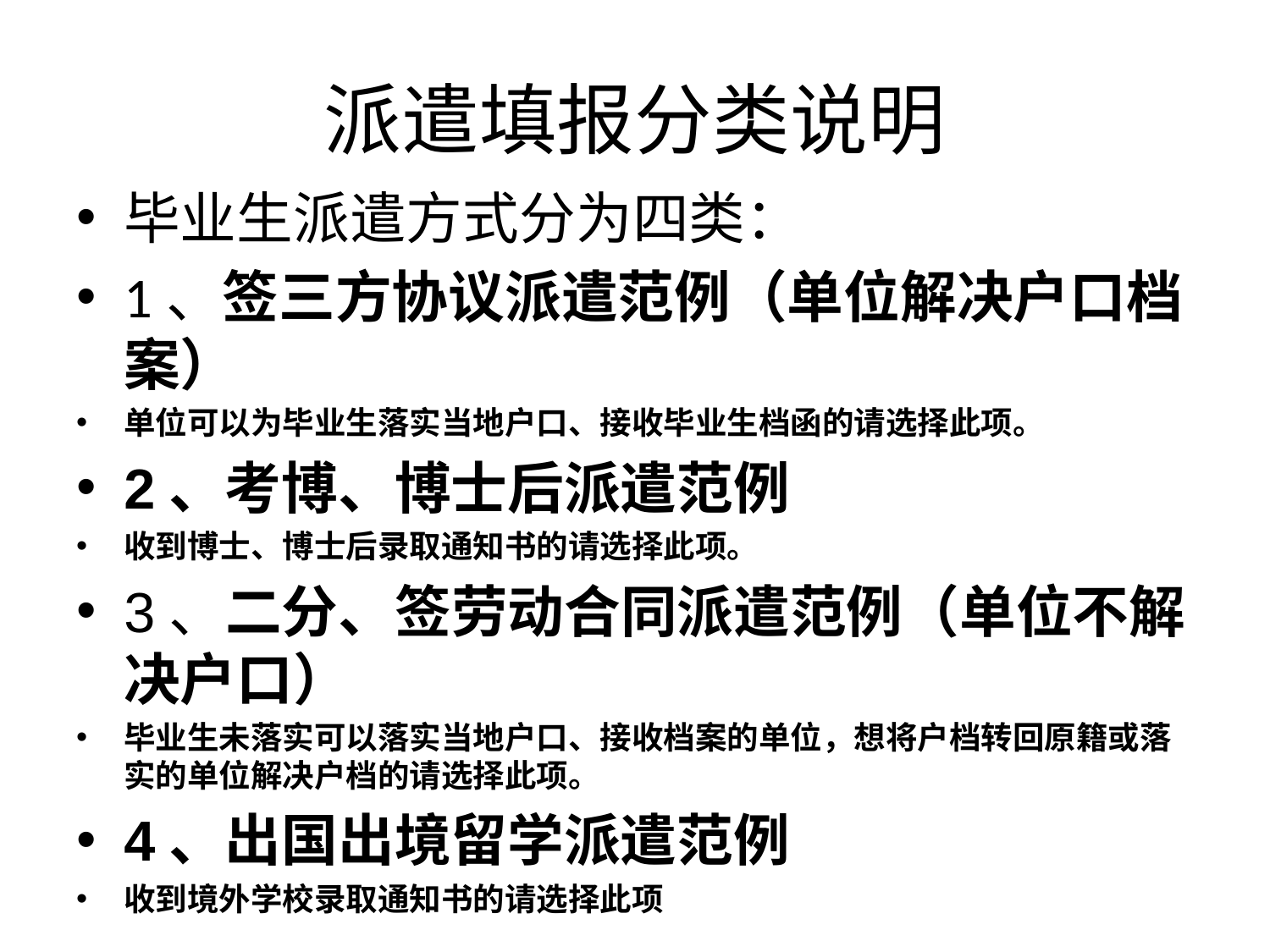

# 派遣填报分类说明
毕业生派遣方式分为四类：
1、签三方协议派遣范例（单位解决户口档案）
单位可以为毕业生落实当地户口、接收毕业生档函的请选择此项。
2、考博、博士后派遣范例
收到博士、博士后录取通知书的请选择此项。
3、二分、签劳动合同派遣范例（单位不解决户口）
毕业生未落实可以落实当地户口、接收档案的单位，想将户档转回原籍或落实的单位解决户档的请选择此项。
4、出国出境留学派遣范例
收到境外学校录取通知书的请选择此项